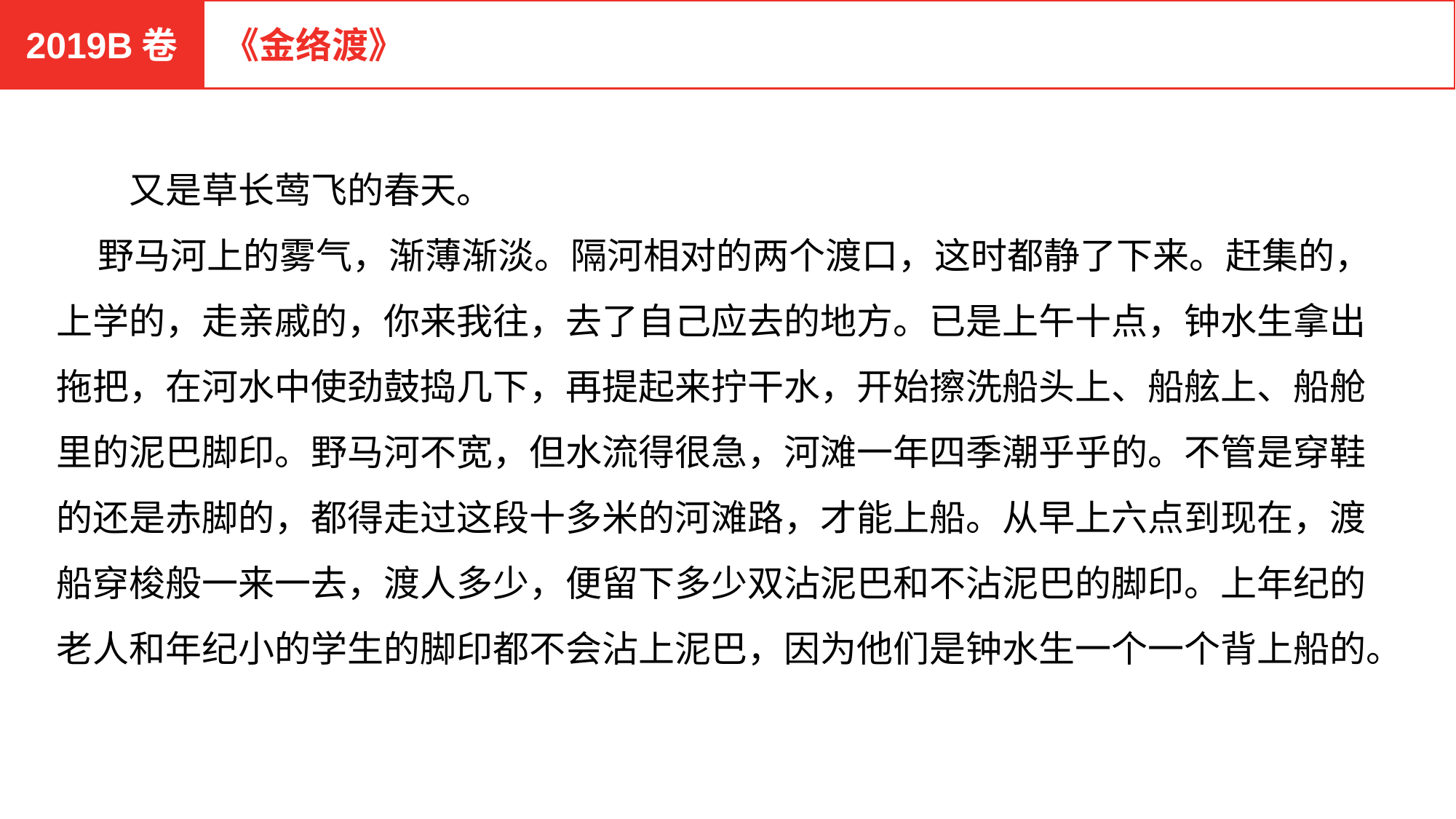

2019B卷
《金络渡》
　　又是草长莺飞的春天。
    野马河上的雾气，渐薄渐淡。隔河相对的两个渡口，这时都静了下来。赶集的，上学的，走亲戚的，你来我往，去了自己应去的地方。已是上午十点，钟水生拿出拖把，在河水中使劲鼓捣几下，再提起来拧干水，开始擦洗船头上、船舷上、船舱里的泥巴脚印。野马河不宽，但水流得很急，河滩一年四季潮乎乎的。不管是穿鞋的还是赤脚的，都得走过这段十多米的河滩路，才能上船。从早上六点到现在，渡船穿梭般一来一去，渡人多少，便留下多少双沾泥巴和不沾泥巴的脚印。上年纪的老人和年纪小的学生的脚印都不会沾上泥巴，因为他们是钟水生一个一个背上船的。